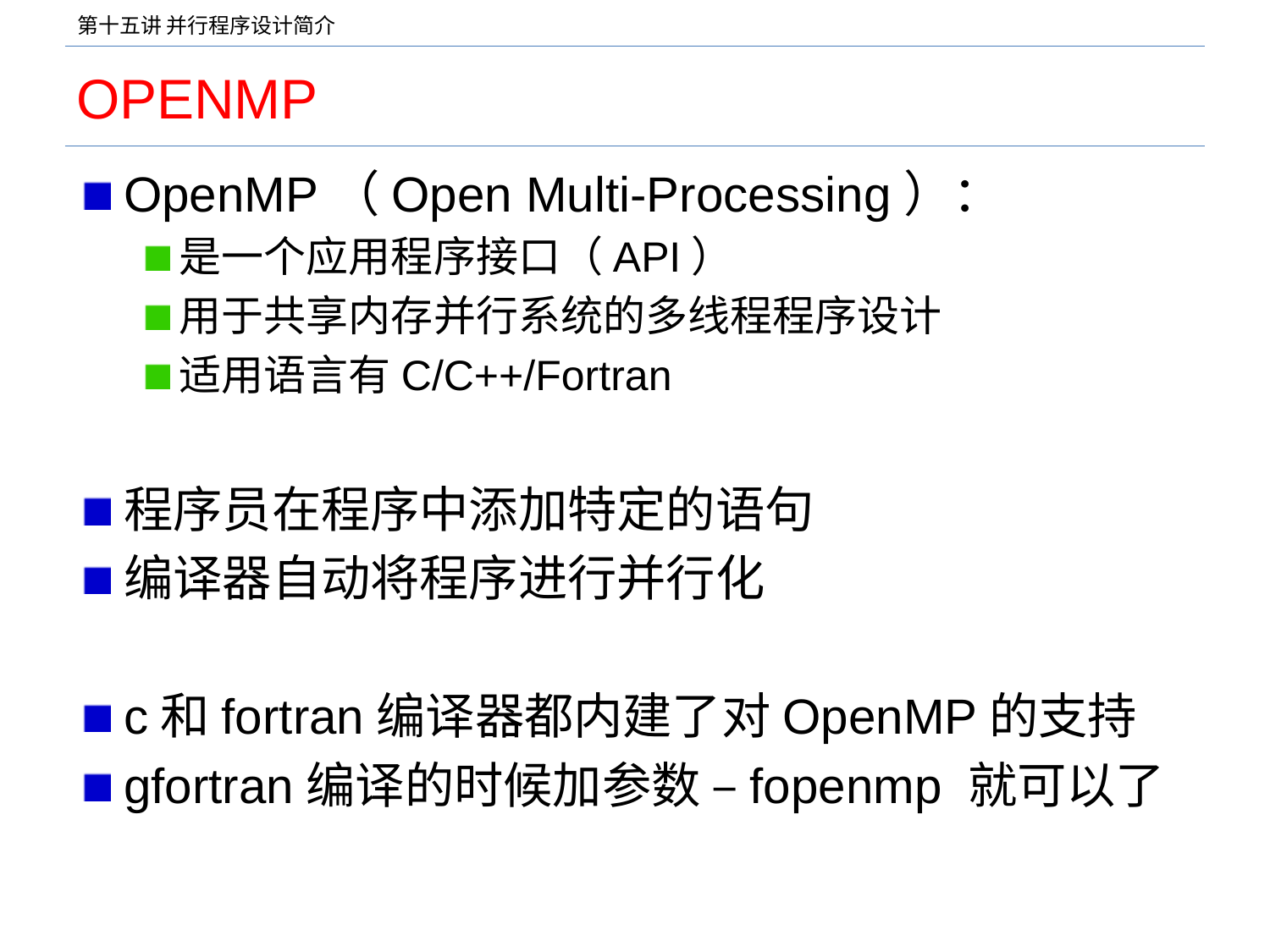

# OPENMP
OpenMP（Open Multi-Processing）：
是一个应用程序接口（API）
用于共享内存并行系统的多线程程序设计
适用语言有C/C++/Fortran

程序员在程序中添加特定的语句
编译器自动将程序进行并行化

c和fortran编译器都内建了对OpenMP的支持
gfortran编译的时候加参数 –fopenmp 就可以了